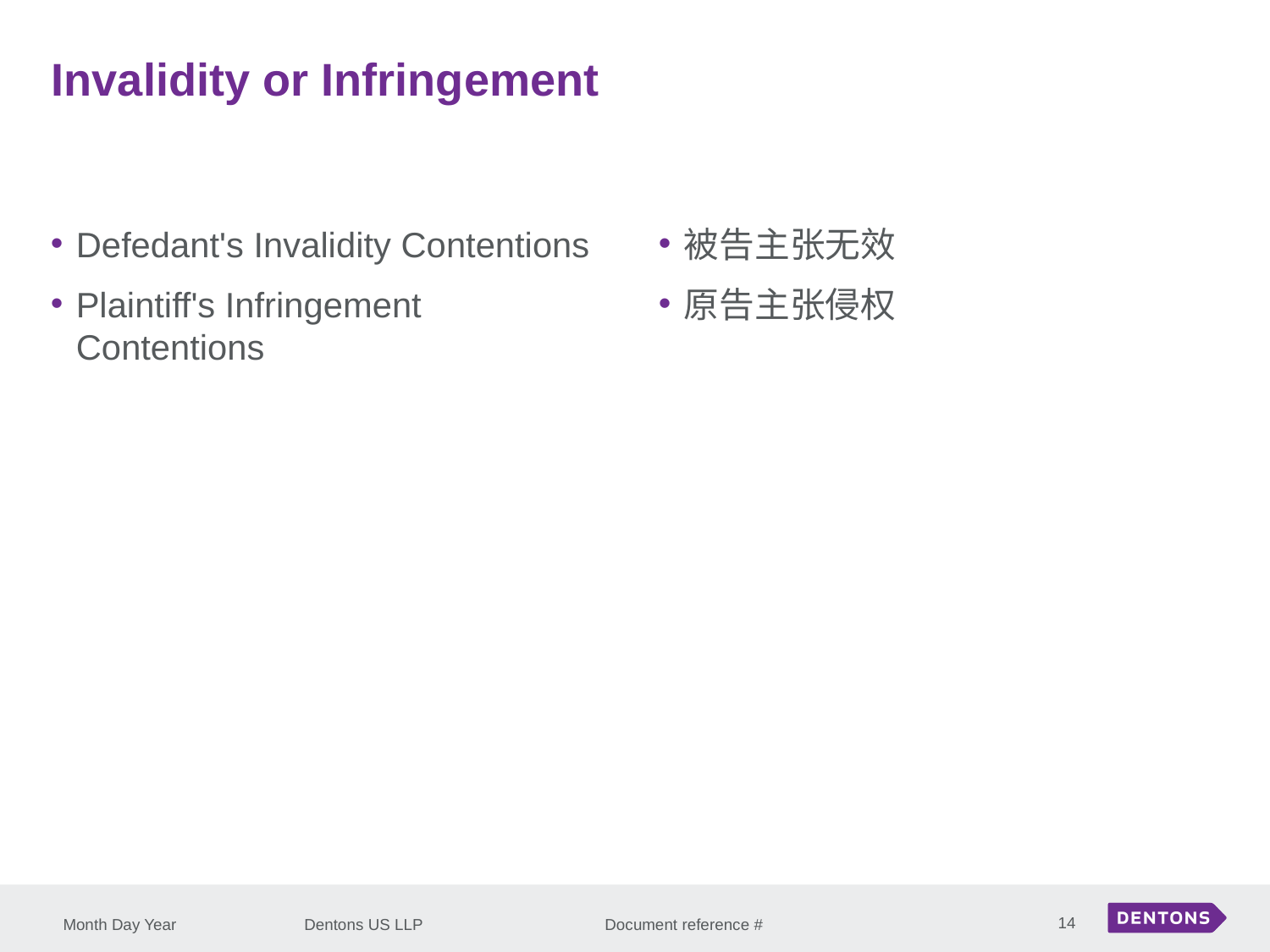

Invalidity or Infringement
Defedant's Invalidity Contentions
Plaintiff's Infringement Contentions
被告主张无效
原告主张侵权
14
Month Day Year
Dentons US LLP                                         Document reference #